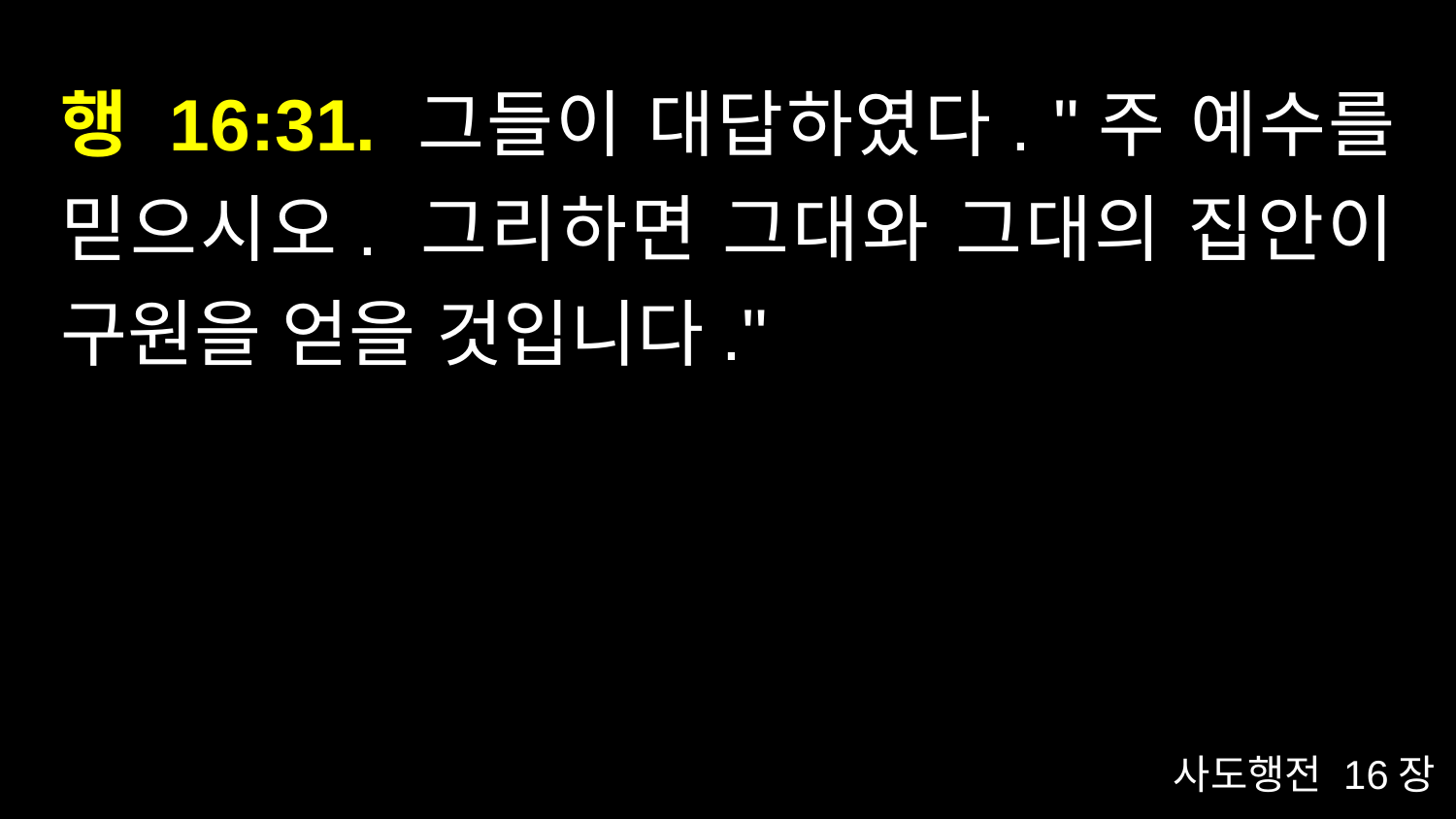

# 행 16:31. 그들이 대답하였다. "주 예수를 믿으시오. 그리하면 그대와 그대의 집안이 구원을 얻을 것입니다."
사도행전 16장